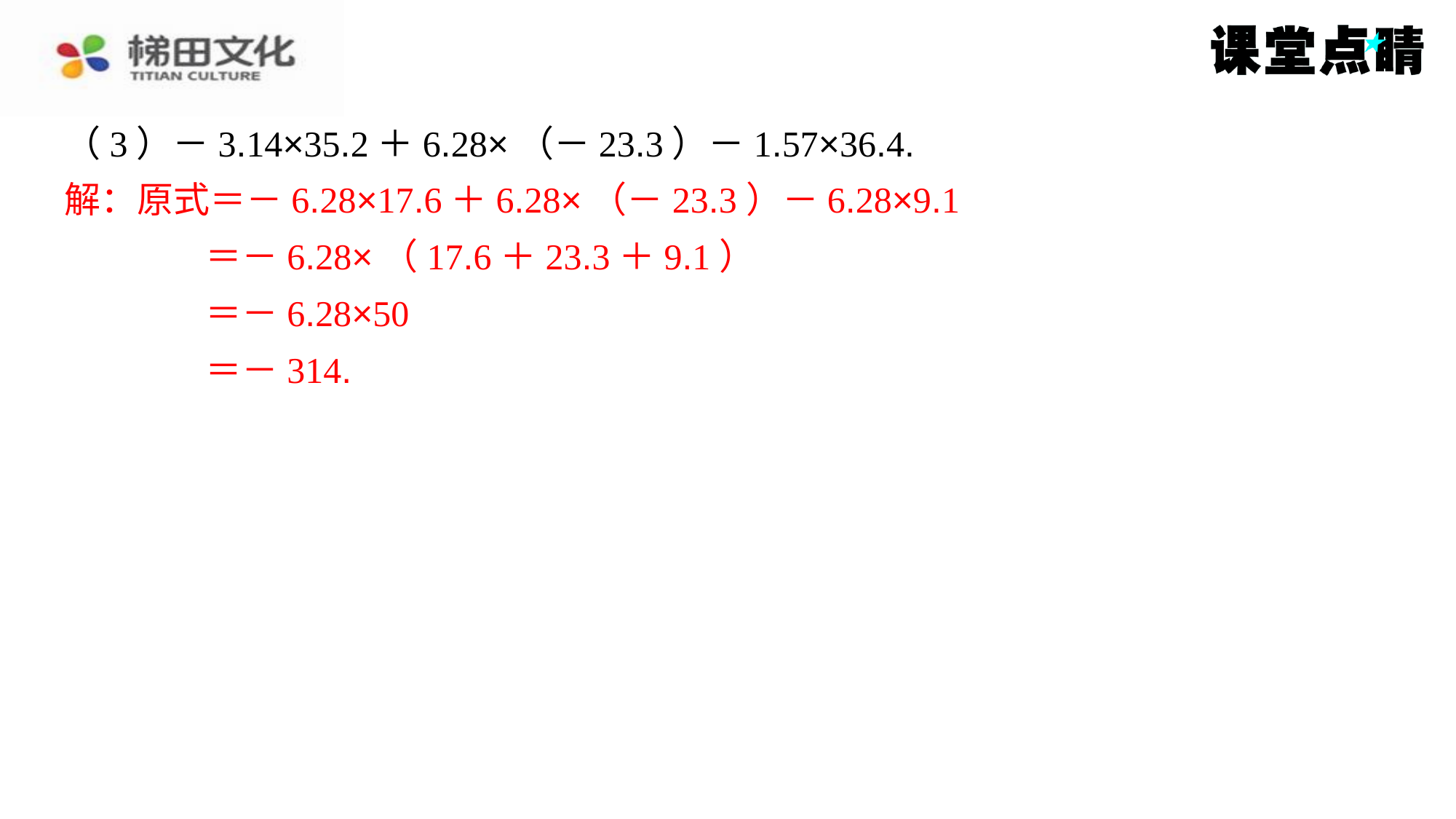

（3）－3.14×35.2＋6.28×（－23.3）－1.57×36.4.
解：原式＝－6.28×17.6＋6.28×（－23.3）－6.28×9.1
＝－6.28×（17.6＋23.3＋9.1）
＝－6.28×50
＝－314.
解：原式＝－6.28×17.6＋6.28×（－23.3）－6.28×9.1
＝－6.28×（17.6＋23.3＋9.1）
＝－6.28×50
＝－314.